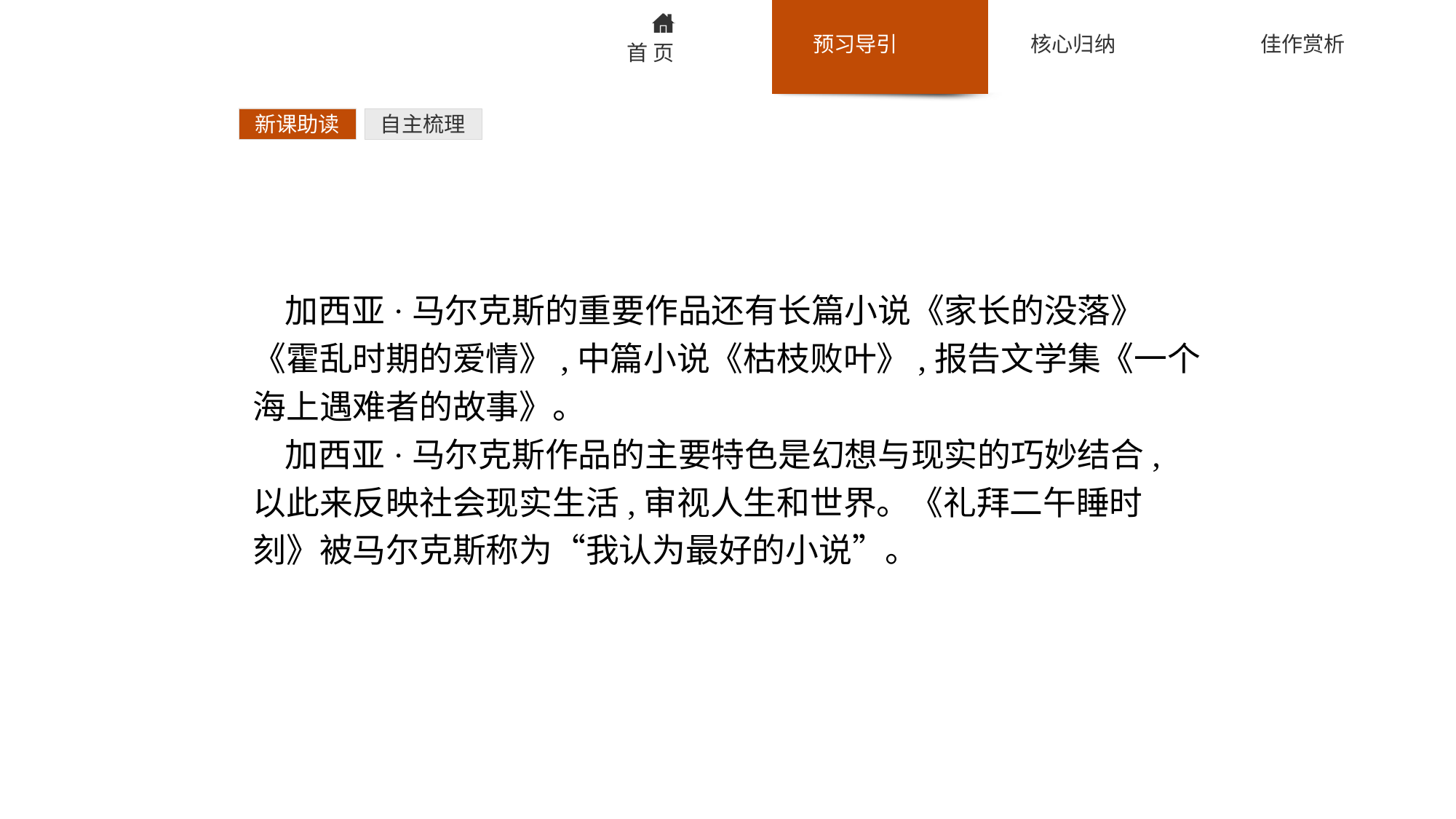

新课助读
自主梳理
加西亚·马尔克斯的重要作品还有长篇小说《家长的没落》《霍乱时期的爱情》,中篇小说《枯枝败叶》,报告文学集《一个海上遇难者的故事》。
加西亚·马尔克斯作品的主要特色是幻想与现实的巧妙结合,以此来反映社会现实生活,审视人生和世界。《礼拜二午睡时刻》被马尔克斯称为“我认为最好的小说”。